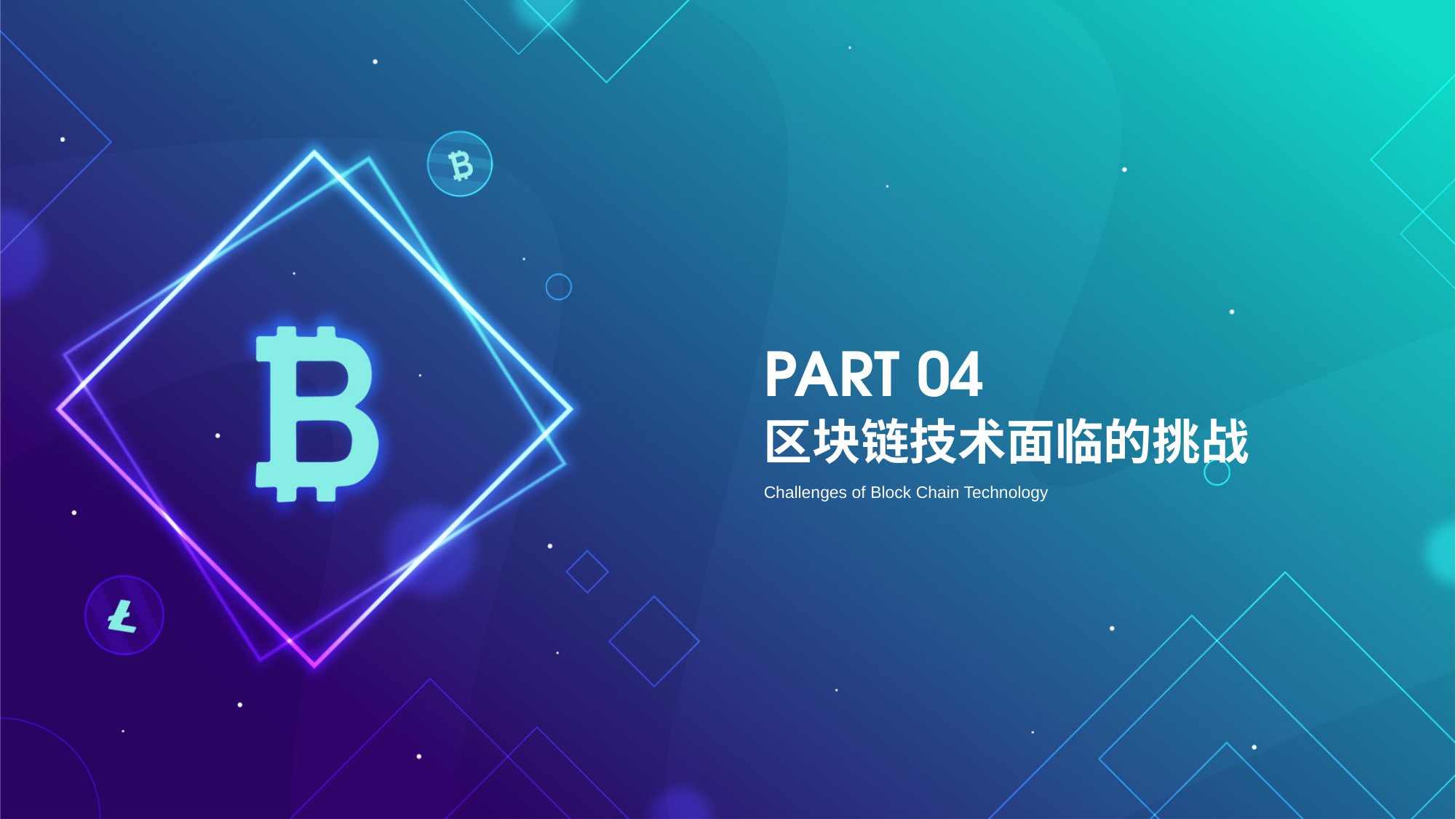

PART 04
区块链技术面临的挑战
Challenges of Block Chain Technology